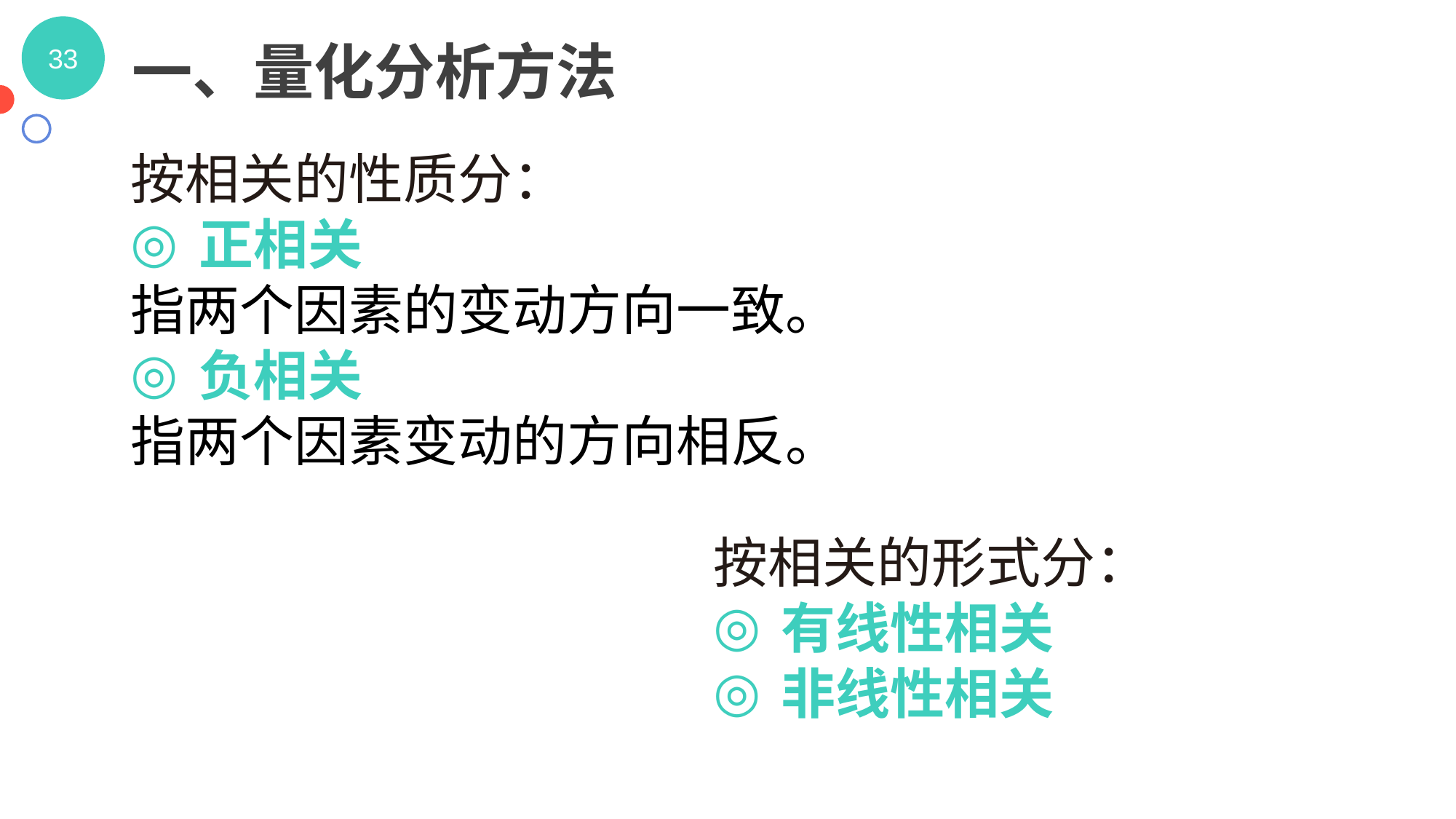

一、量化分析方法
按相关的性质分：
正相关
指两个因素的变动方向一致。
负相关
指两个因素变动的方向相反。
按相关的形式分：
有线性相关
非线性相关